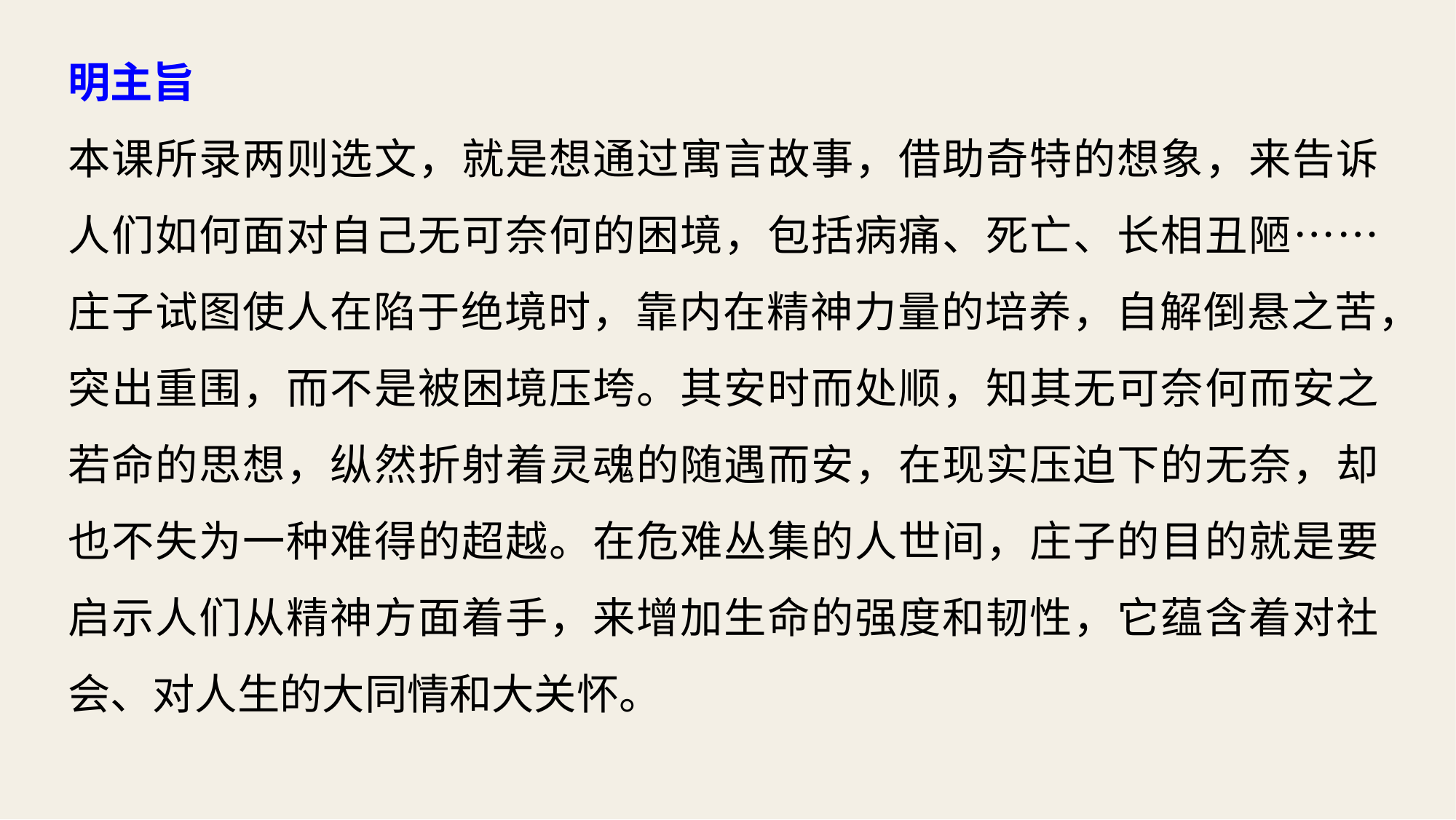

明主旨
本课所录两则选文，就是想通过寓言故事，借助奇特的想象，来告诉人们如何面对自己无可奈何的困境，包括病痛、死亡、长相丑陋……庄子试图使人在陷于绝境时，靠内在精神力量的培养，自解倒悬之苦，突出重围，而不是被困境压垮。其安时而处顺，知其无可奈何而安之若命的思想，纵然折射着灵魂的随遇而安，在现实压迫下的无奈，却也不失为一种难得的超越。在危难丛集的人世间，庄子的目的就是要启示人们从精神方面着手，来增加生命的强度和韧性，它蕴含着对社会、对人生的大同情和大关怀。